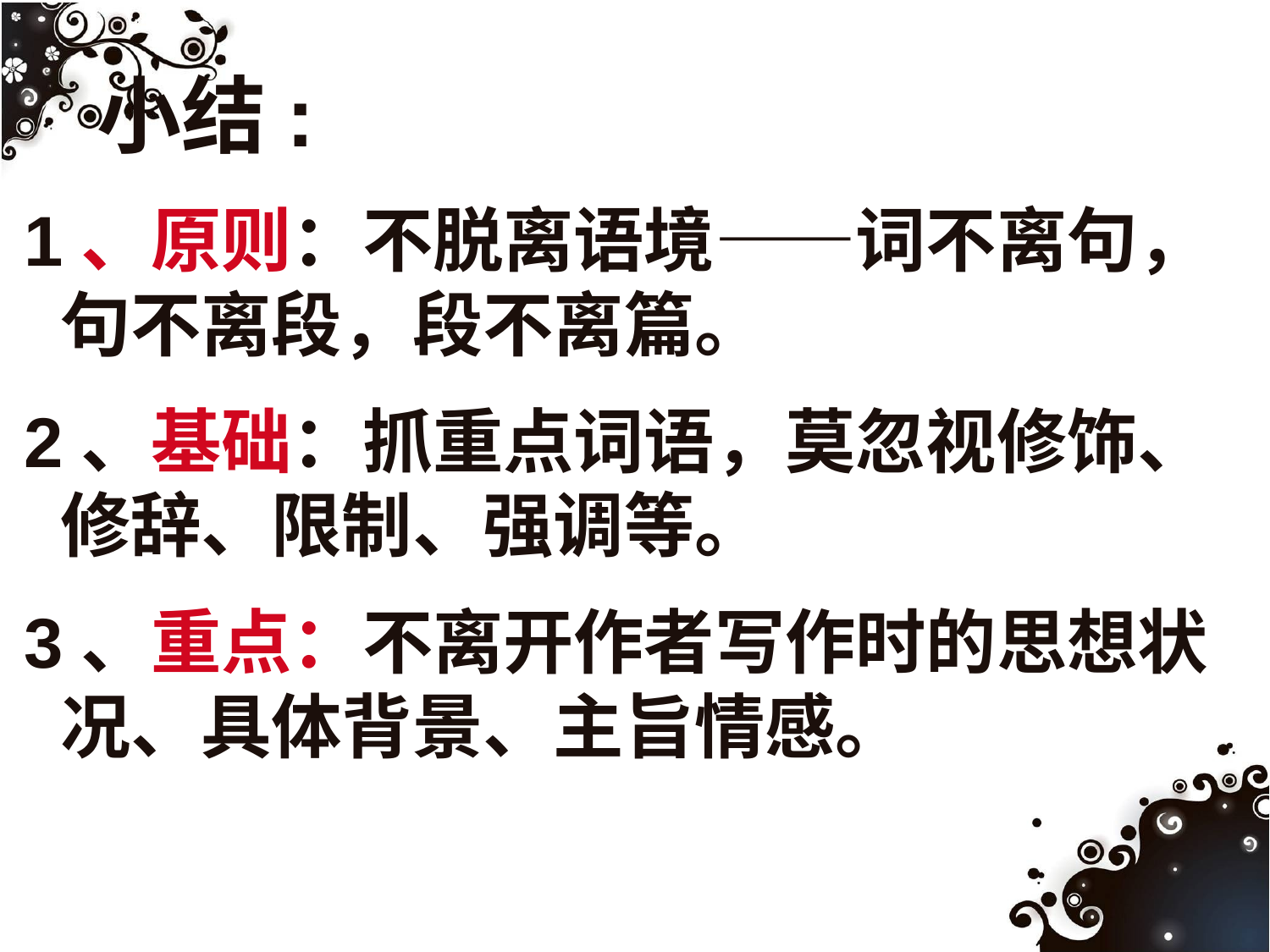

小结:
1、原则：不脱离语境——词不离句，句不离段，段不离篇。
2、基础：抓重点词语，莫忽视修饰、修辞、限制、强调等。
3、重点：不离开作者写作时的思想状况、具体背景、主旨情感。